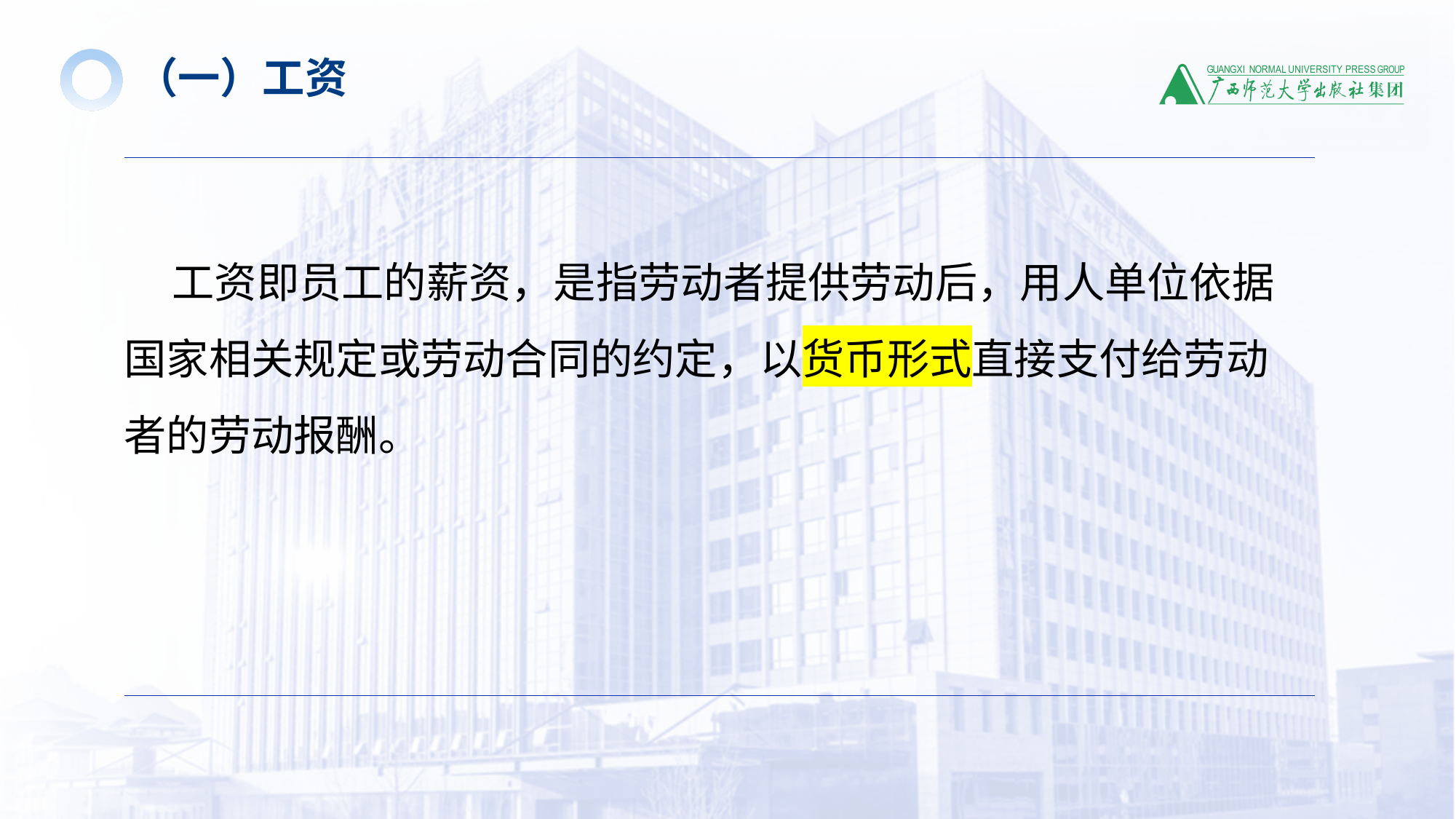

（一）工资

    工资即员工的薪资，是指劳动者提供劳动后，用人单位依据国家相关规定或劳动合同的约定，以货币形式直接支付给劳动者的劳动报酬。